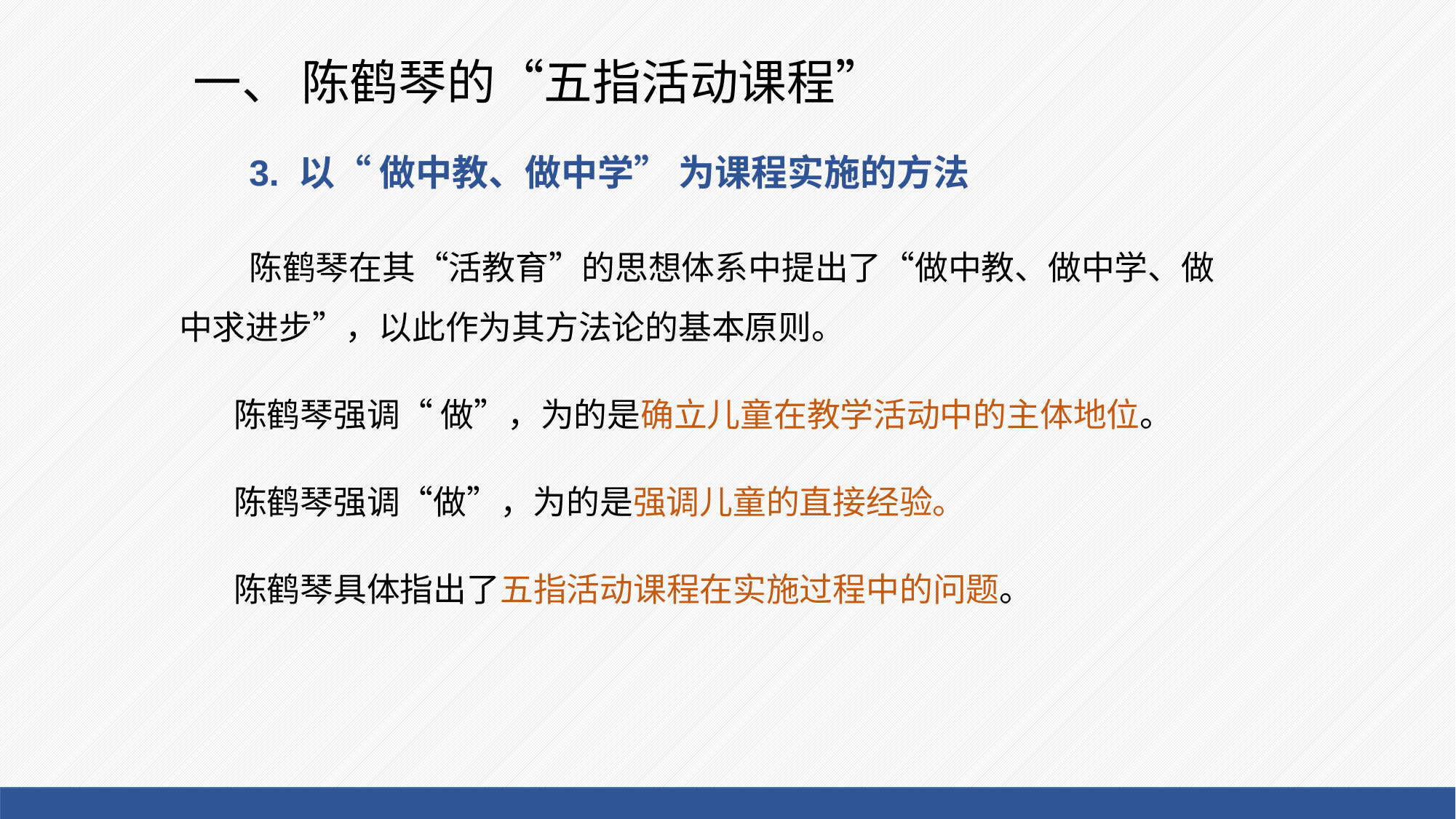

# 一、 陈鹤琴的“五指活动课程”
3. 以“ 做中教、做中学” 为课程实施的方法
 陈鹤琴在其“活教育”的思想体系中提出了“做中教、做中学、做中求进步”，以此作为其方法论的基本原则。

陈鹤琴强调“ 做”，为的是确立儿童在教学活动中的主体地位。

陈鹤琴强调“做”，为的是强调儿童的直接经验。

陈鹤琴具体指出了五指活动课程在实施过程中的问题。